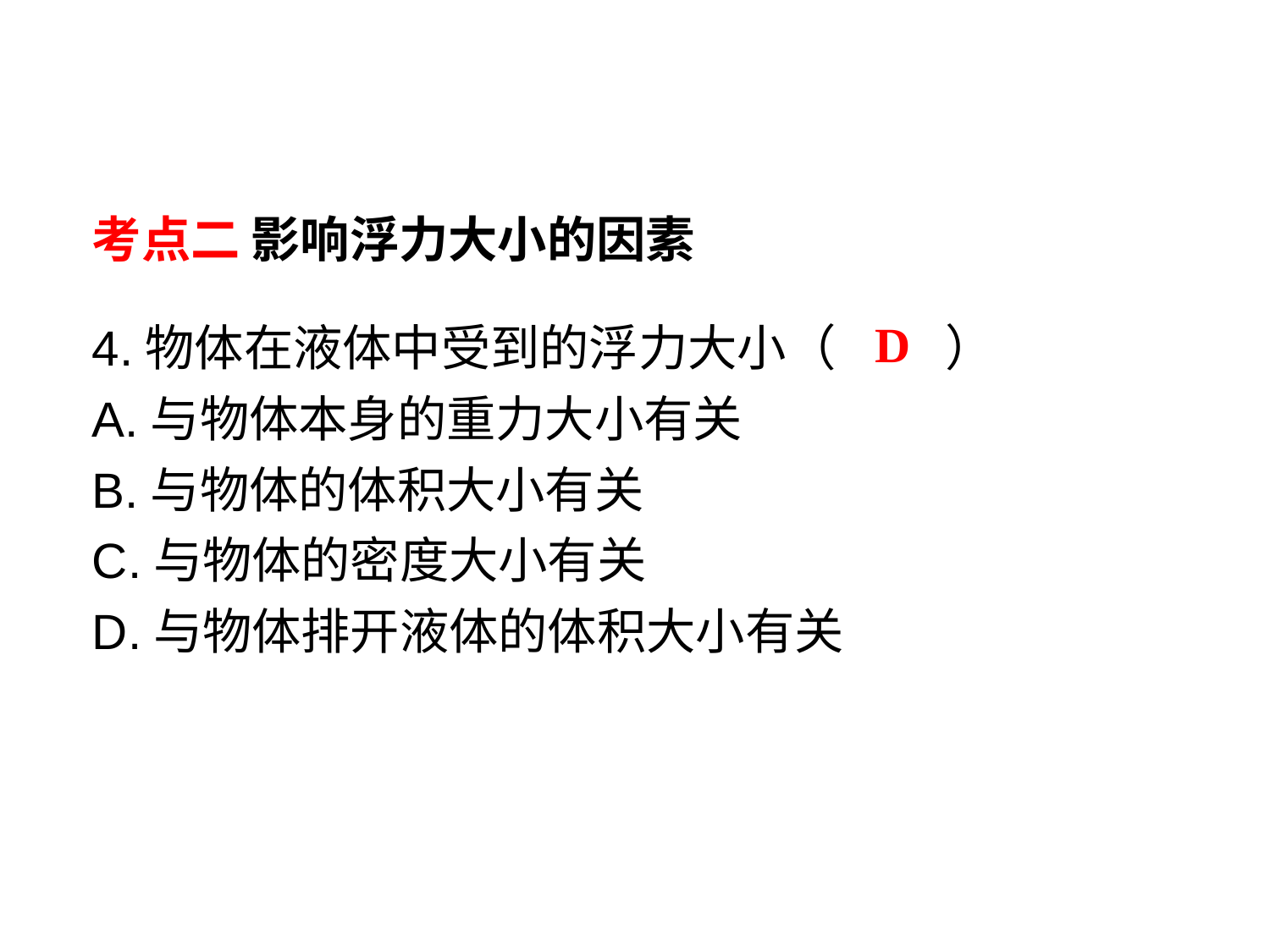

考点二 影响浮力大小的因素
4.物体在液体中受到的浮力大小（ 　　）
A.与物体本身的重力大小有关
B.与物体的体积大小有关
C.与物体的密度大小有关
D.与物体排开液体的体积大小有关
D